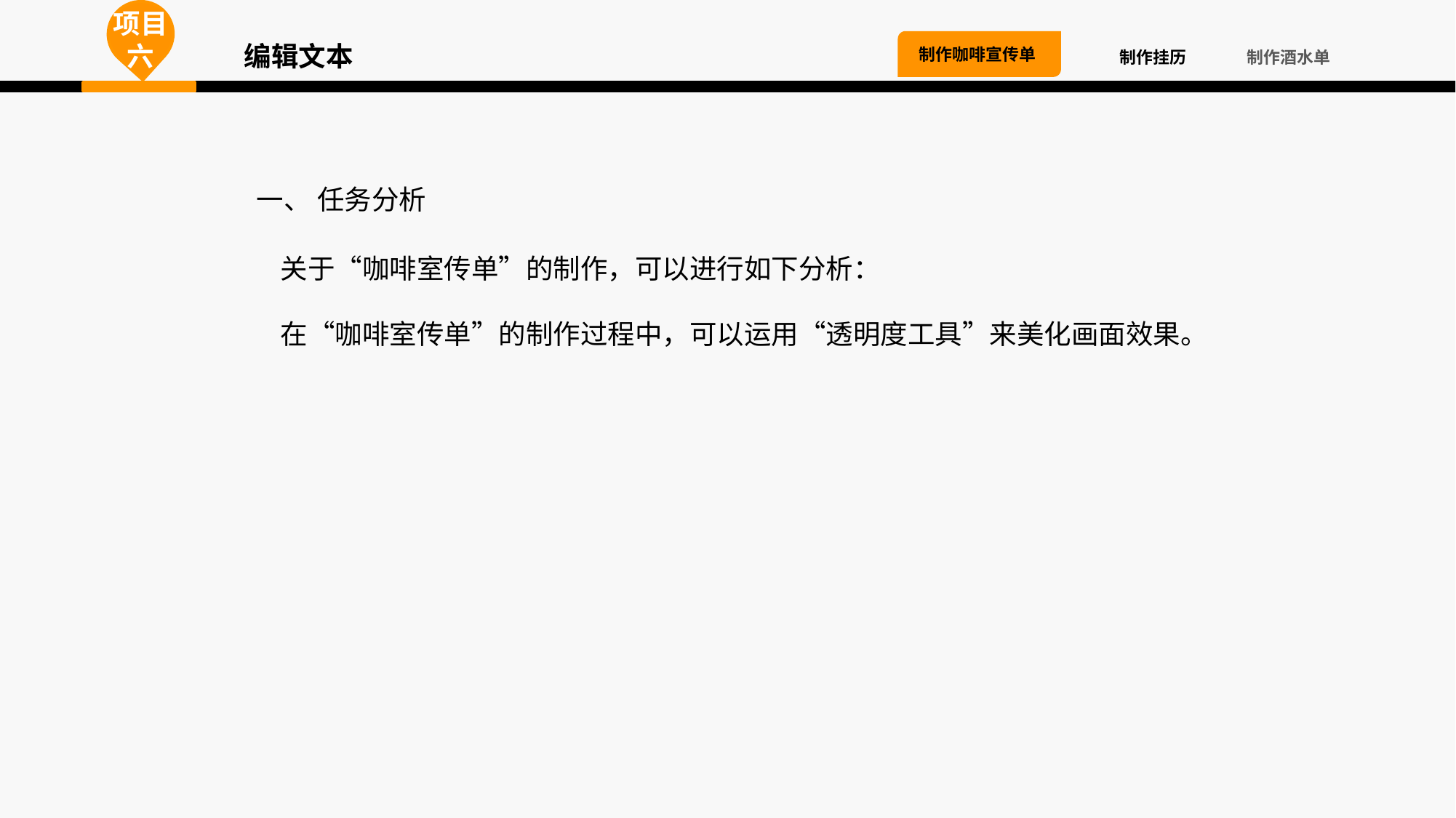

项目六

编辑文本
制作咖啡宣传单

制作挂历
制作酒水单
         一、 任务分析
关于“咖啡室传单”的制作，可以进行如下分析：

在“咖啡室传单”的制作过程中，可以运用“透明度工具”来美化画面效果。